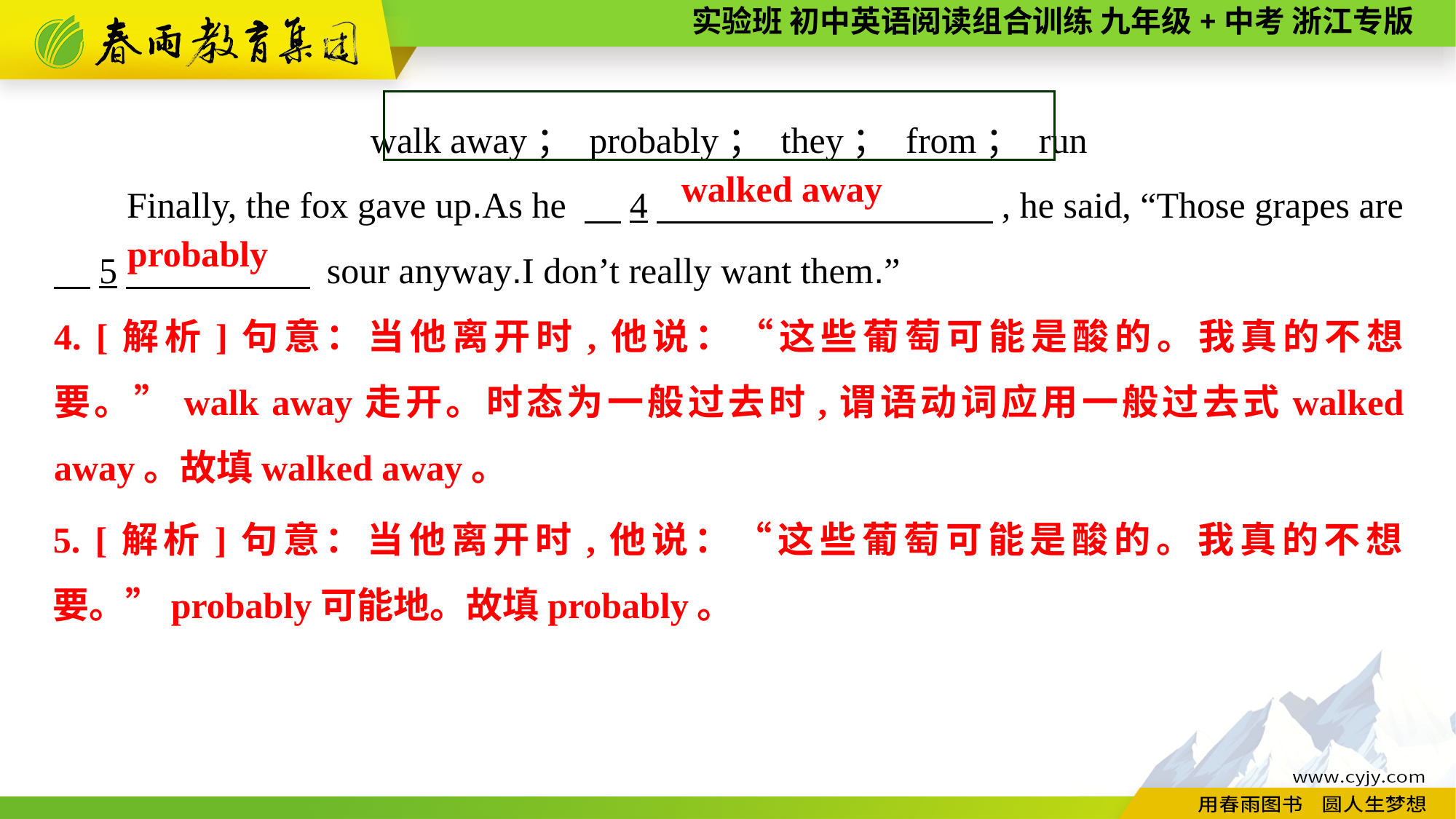

walk away； probably； they； from； run
Finally, the fox gave up.As he 　4　                                    , he said, “Those grapes are
　5　                   sour anyway.I don’t really want them.”

walked away
probably
4. [解析]句意：当他离开时,他说：“这些葡萄可能是酸的。我真的不想要。”walk away走开。时态为一般过去时,谓语动词应用一般过去式walked away。故填walked away。
5. [解析]句意：当他离开时,他说：“这些葡萄可能是酸的。我真的不想要。”probably可能地。故填probably。